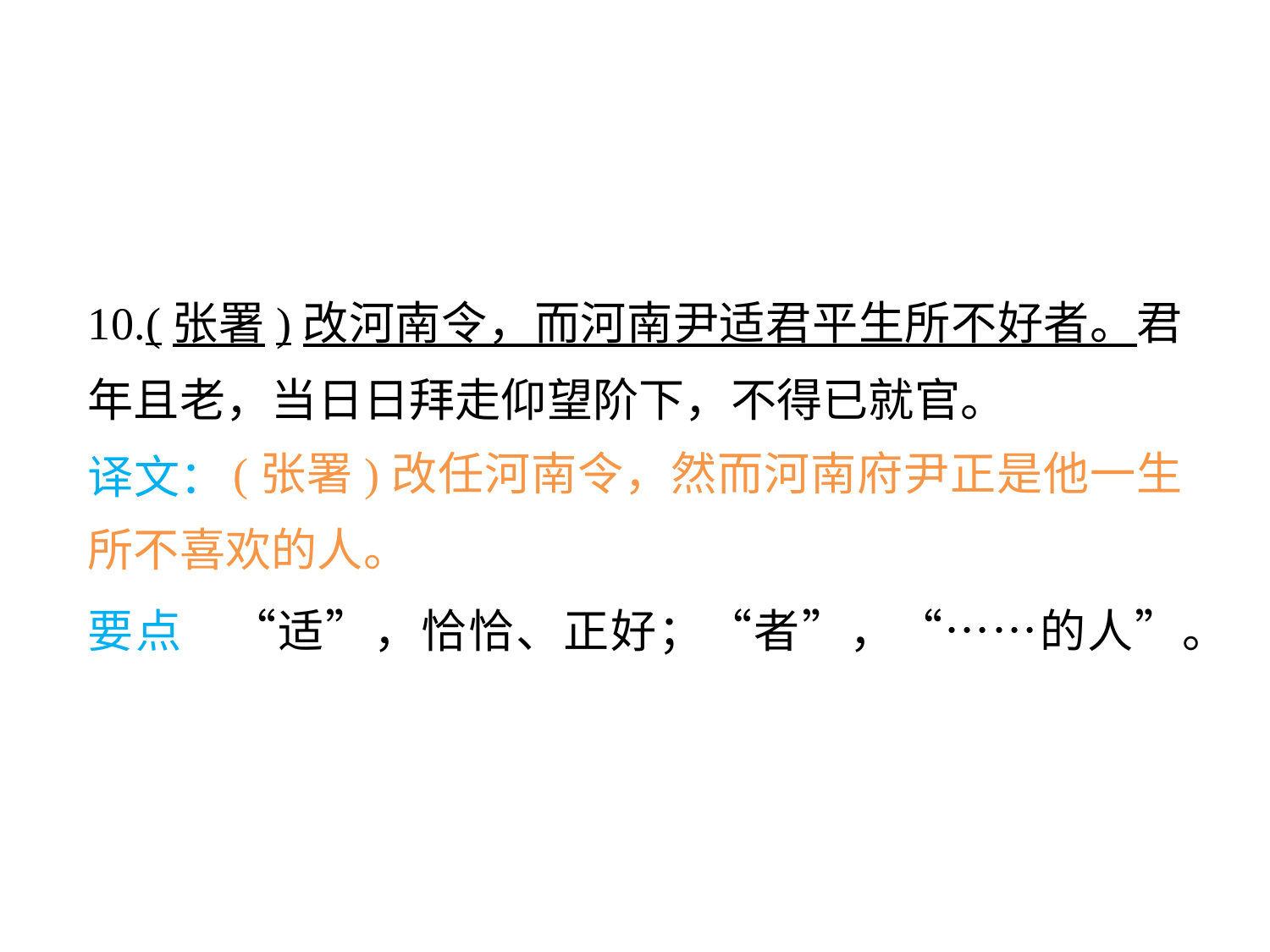

10.(张署)改河南令，而河南尹适君平生所不好者。君年且老，当日日拜走仰望阶下，不得已就官。
译文：

要点　“适”，恰恰、正好；“者”，“……的人”。
            (张署)改任河南令，然而河南府尹正是他一生所不喜欢的人。